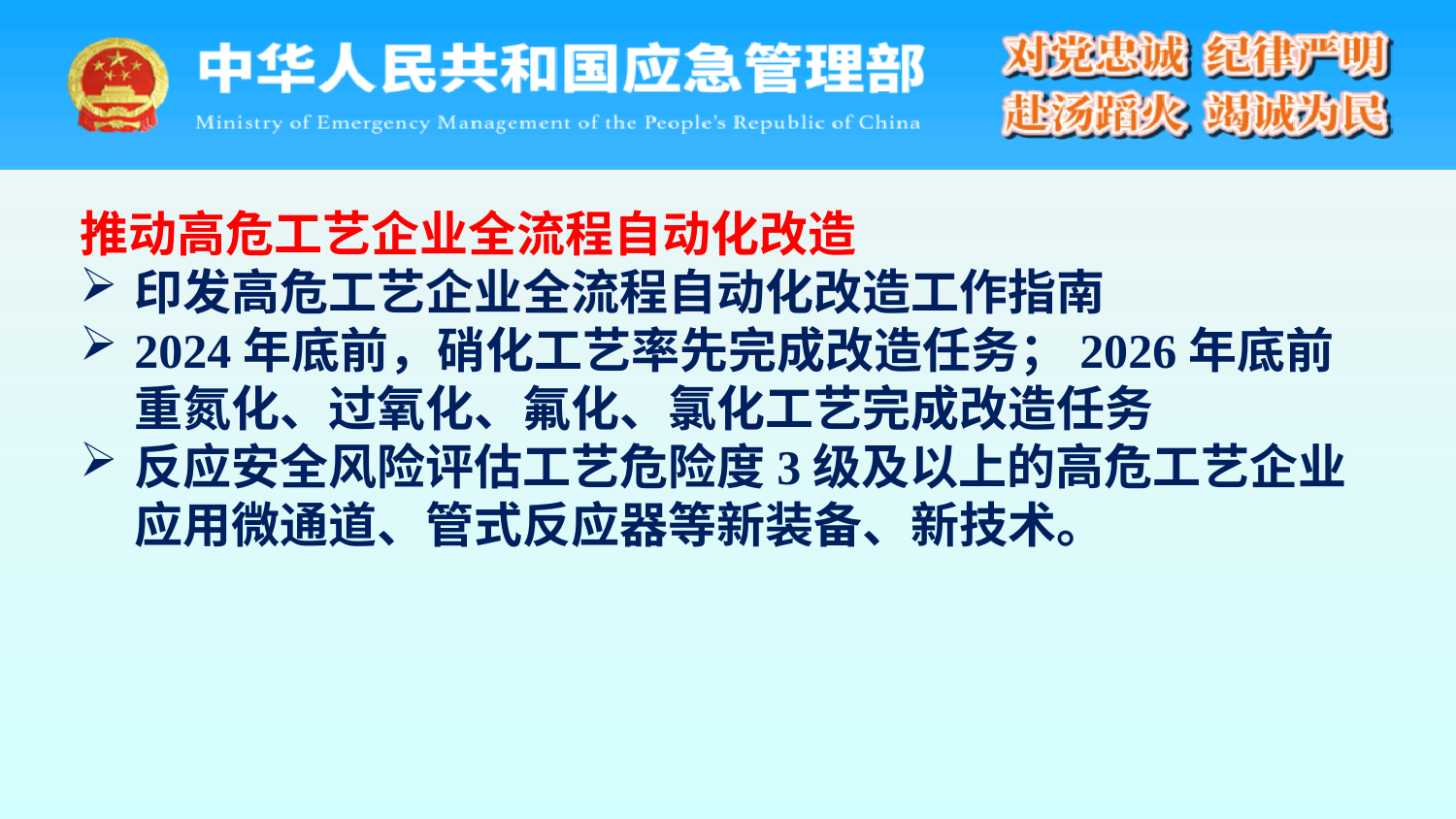

推动高危工艺企业全流程自动化改造
印发高危工艺企业全流程自动化改造工作指南
2024年底前，硝化工艺率先完成改造任务；2026年底前重氮化、过氧化、氟化、氯化工艺完成改造任务
反应安全风险评估工艺危险度3级及以上的高危工艺企业应用微通道、管式反应器等新装备、新技术。
57